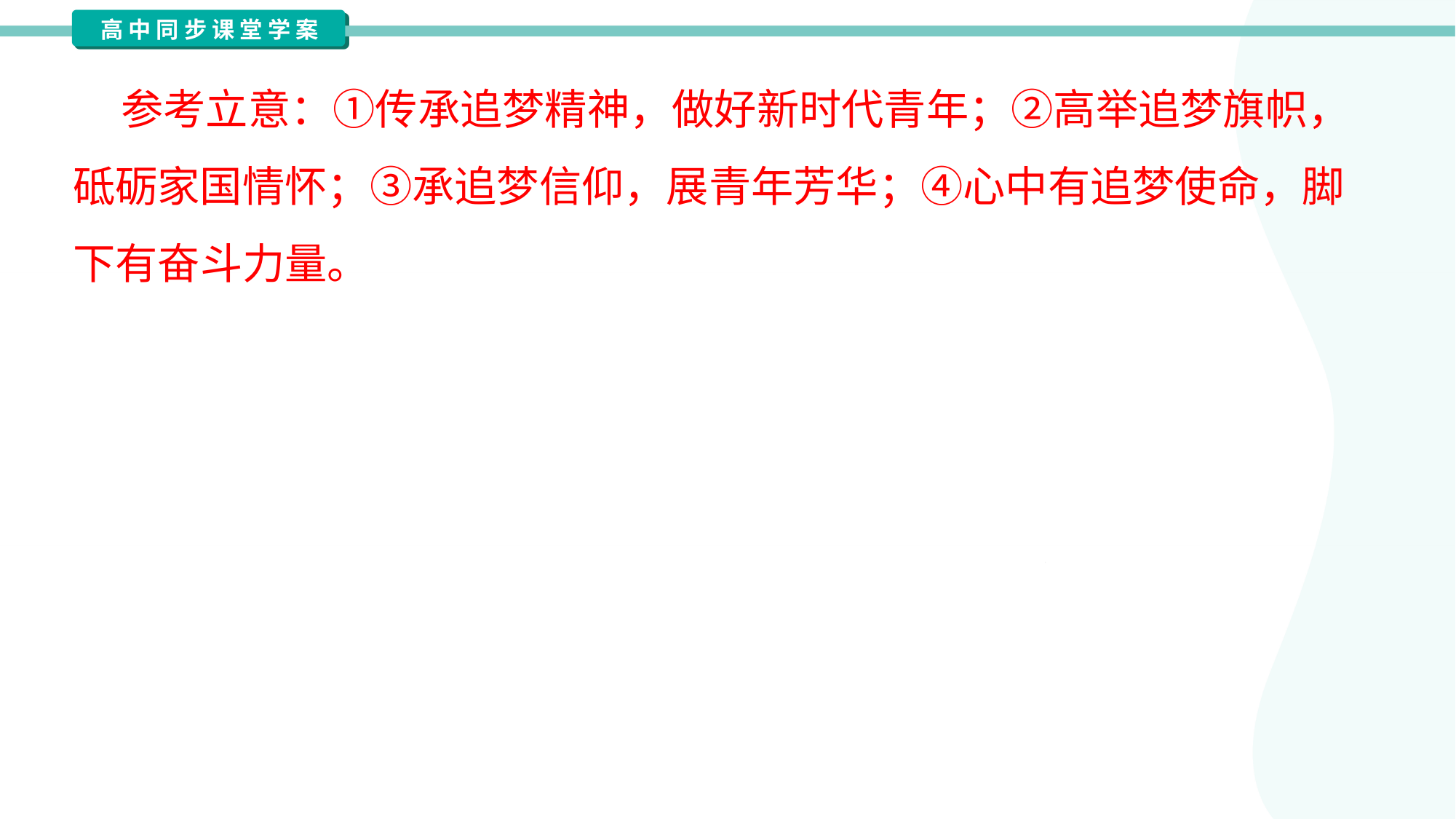

参考立意：①传承追梦精神，做好新时代青年；②高举追梦旗帜，
砥砺家国情怀；③承追梦信仰，展青年芳华；④心中有追梦使命，脚
下有奋斗力量。